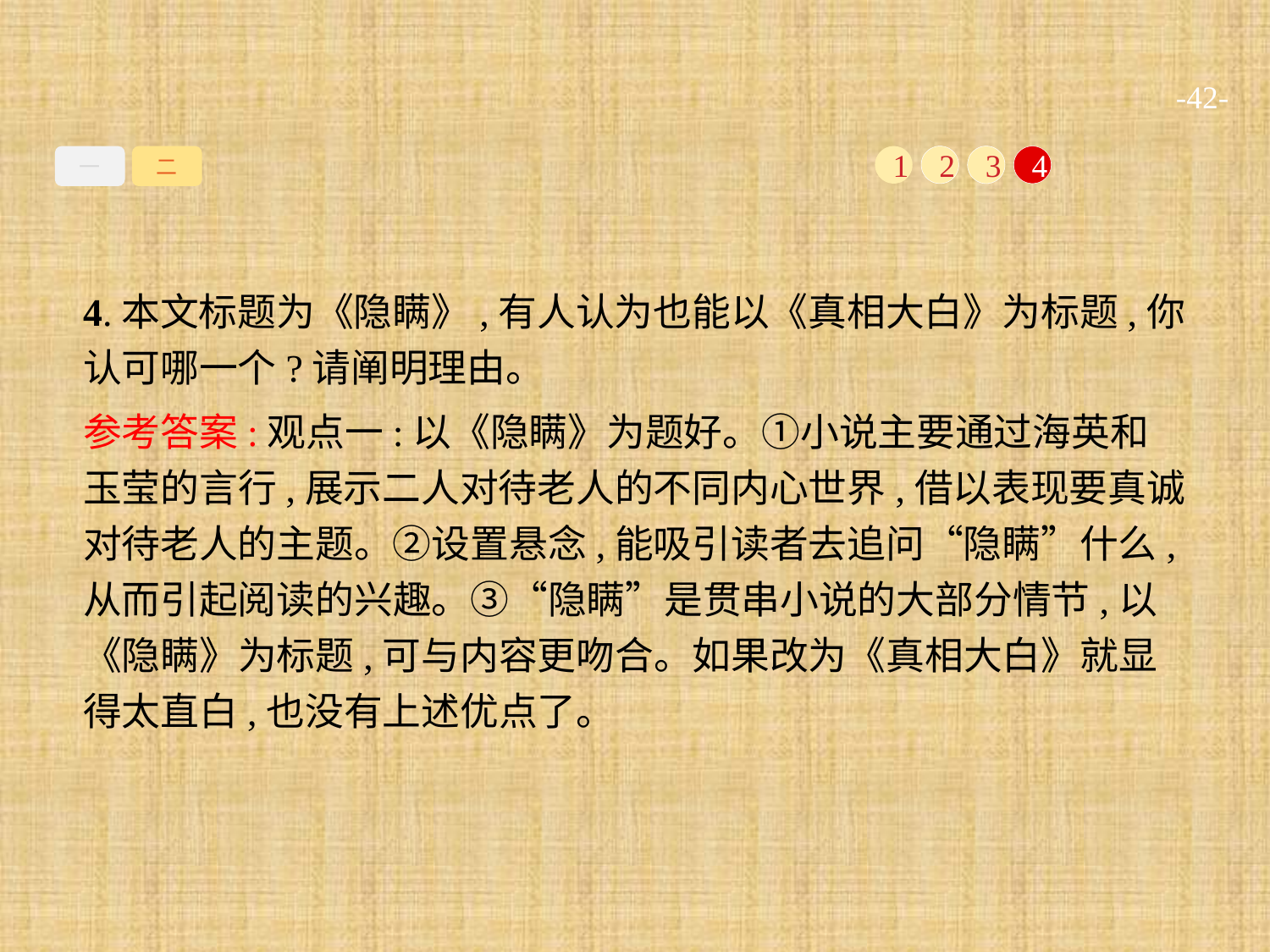

-42-
一
二
1
2
3
4
4.本文标题为《隐瞒》,有人认为也能以《真相大白》为标题,你认可哪一个?请阐明理由。
参考答案:观点一:以《隐瞒》为题好。①小说主要通过海英和玉莹的言行,展示二人对待老人的不同内心世界,借以表现要真诚对待老人的主题。②设置悬念,能吸引读者去追问“隐瞒”什么,从而引起阅读的兴趣。③“隐瞒”是贯串小说的大部分情节,以《隐瞒》为标题,可与内容更吻合。如果改为《真相大白》就显得太直白,也没有上述优点了。